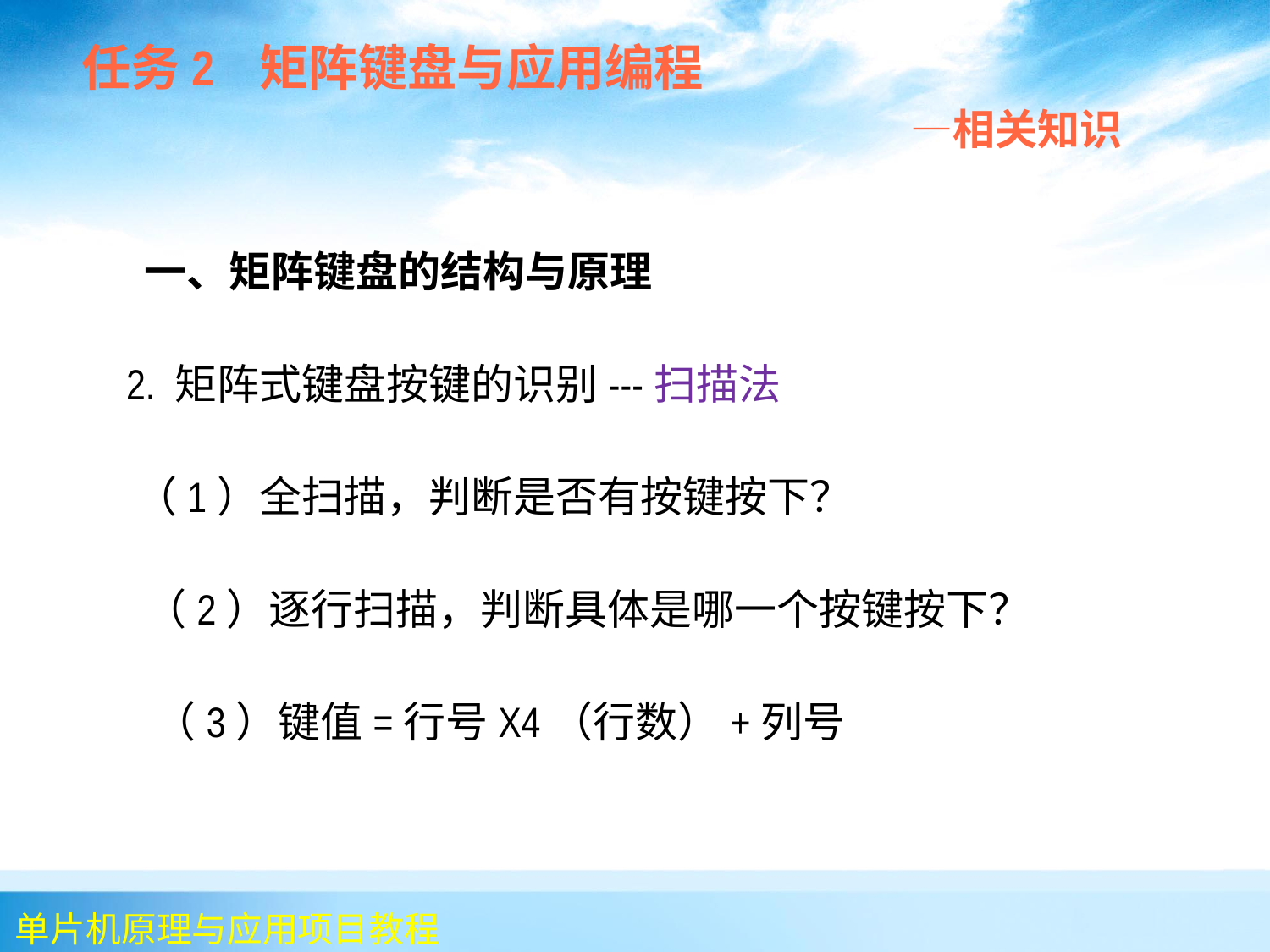

任务2   矩阵键盘与应用编程
                                                                              —相关知识
        一、矩阵键盘的结构与原理
       2. 矩阵式键盘按键的识别---扫描法
       （1）全扫描，判断是否有按键按下？
        （2）逐行扫描，判断具体是哪一个按键按下？
         （3）键值=行号X4（行数）+列号